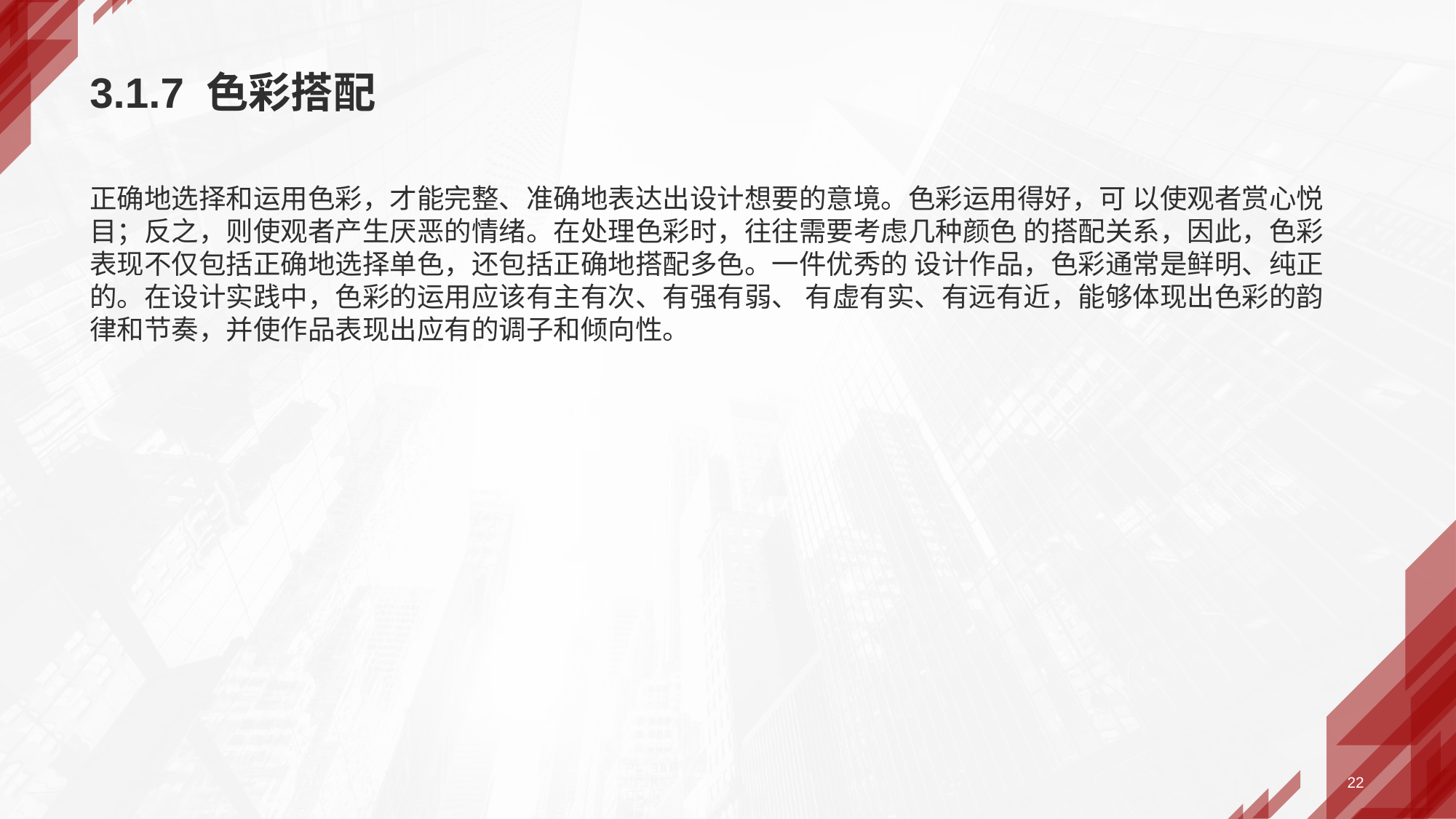

# 3.1.7 色彩搭配
正确地选择和运用色彩，才能完整、准确地表达出设计想要的意境。色彩运用得好，可 以使观者赏心悦目；反之，则使观者产生厌恶的情绪。在处理色彩时，往往需要考虑几种颜色 的搭配关系，因此，色彩表现不仅包括正确地选择单色，还包括正确地搭配多色。一件优秀的 设计作品，色彩通常是鲜明、纯正的。在设计实践中，色彩的运用应该有主有次、有强有弱、 有虚有实、有远有近，能够体现出色彩的韵律和节奏，并使作品表现出应有的调子和倾向性。
22